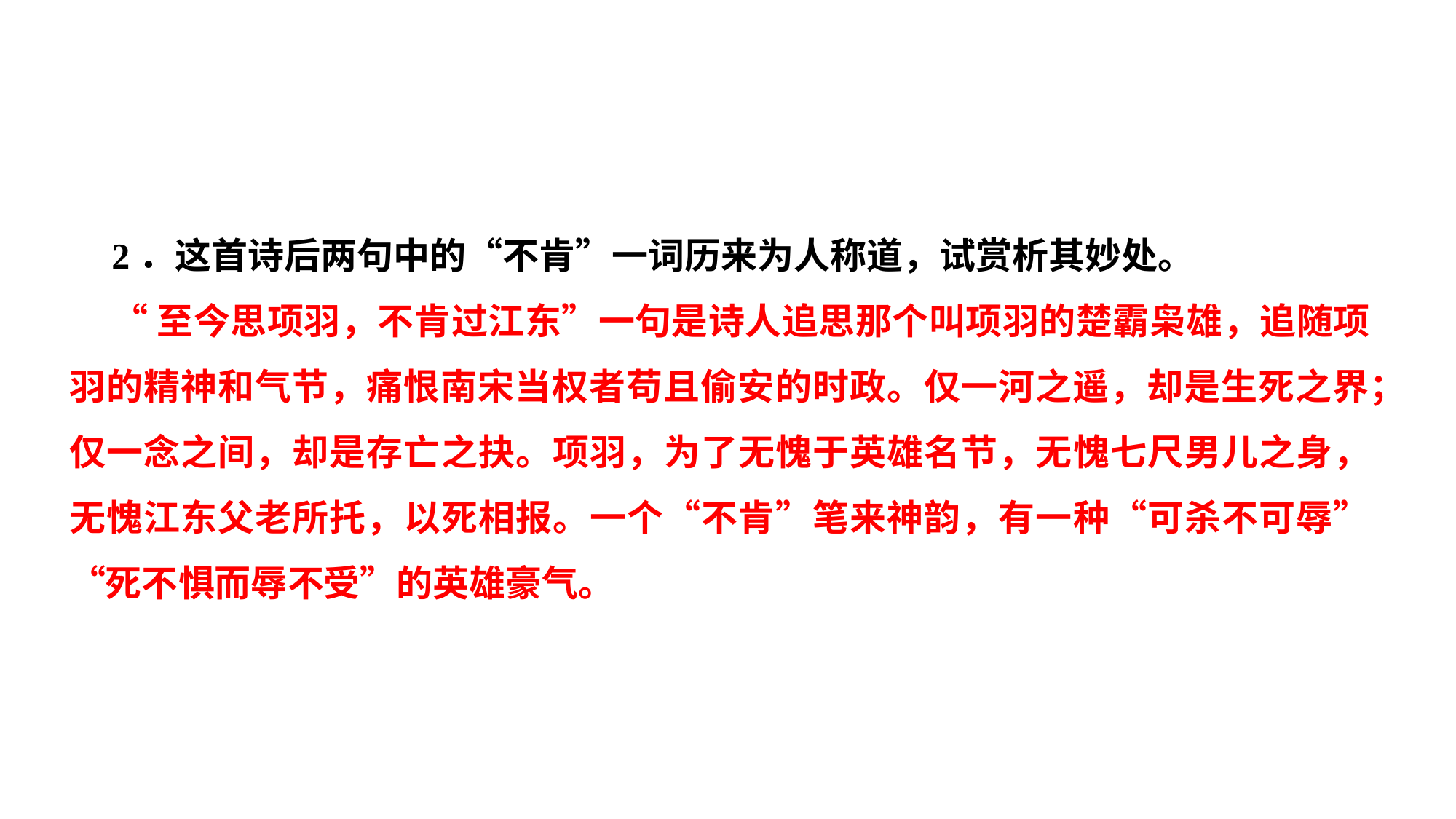

2．这首诗后两句中的“不肯”一词历来为人称道，试赏析其妙处。
“至今思项羽，不肯过江东”一句是诗人追思那个叫项羽的楚霸枭雄，追随项羽的精神和气节，痛恨南宋当权者苟且偷安的时政。仅一河之遥，却是生死之界；仅一念之间，却是存亡之抉。项羽，为了无愧于英雄名节，无愧七尺男儿之身，无愧江东父老所托，以死相报。一个“不肯”笔来神韵，有一种“可杀不可辱”“死不惧而辱不受”的英雄豪气。